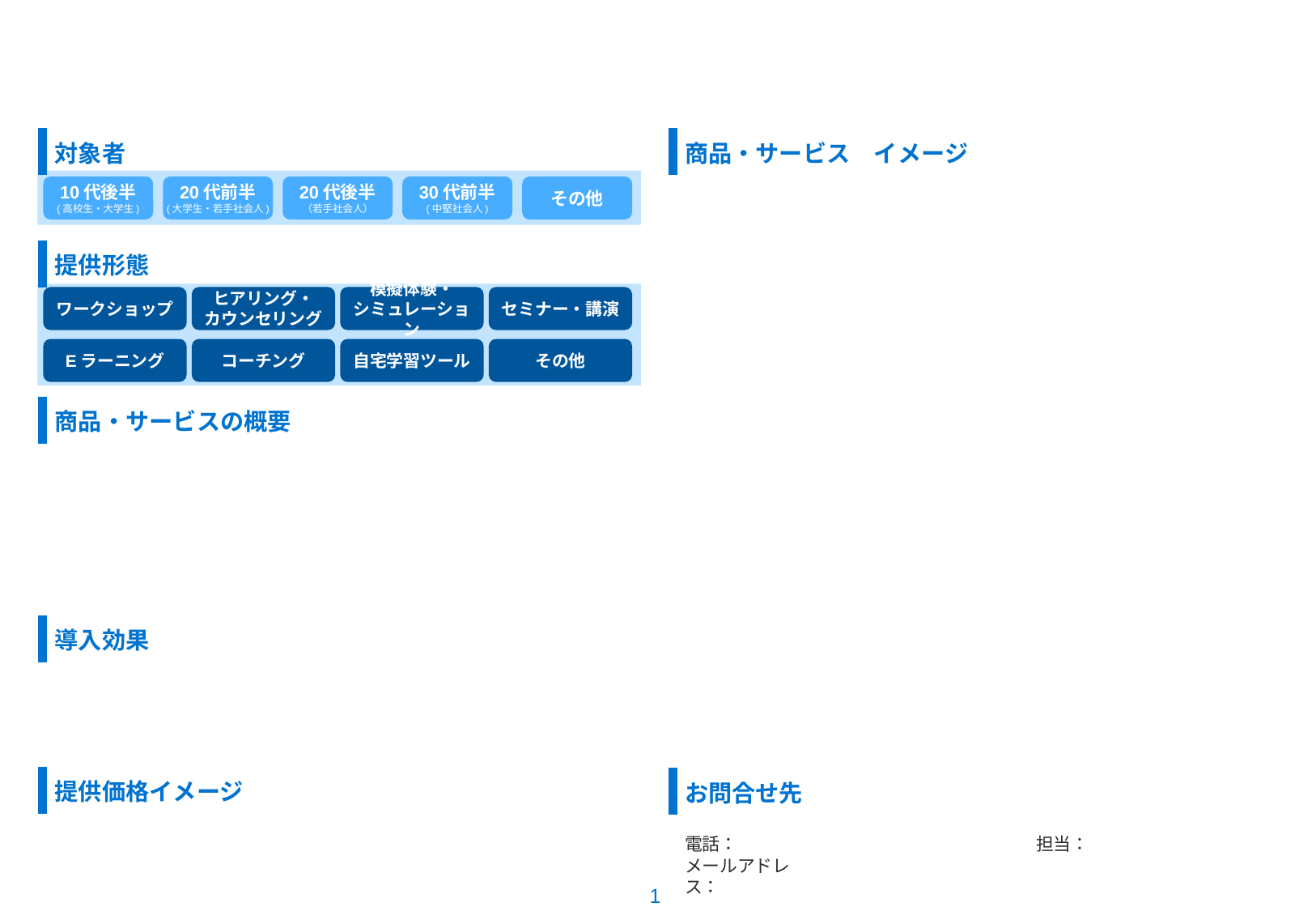

#

10代後半
(高校生・大学生)
20代前半
(大学生・若手社会人)
20代後半
（若手社会人）
30代前半
(中堅社会人)
その他
ワークショップ
ヒアリング・
カウンセリング
模擬体験・
シミュレーション
セミナー・講演
Eラーニング
コーチング
自宅学習ツール
その他